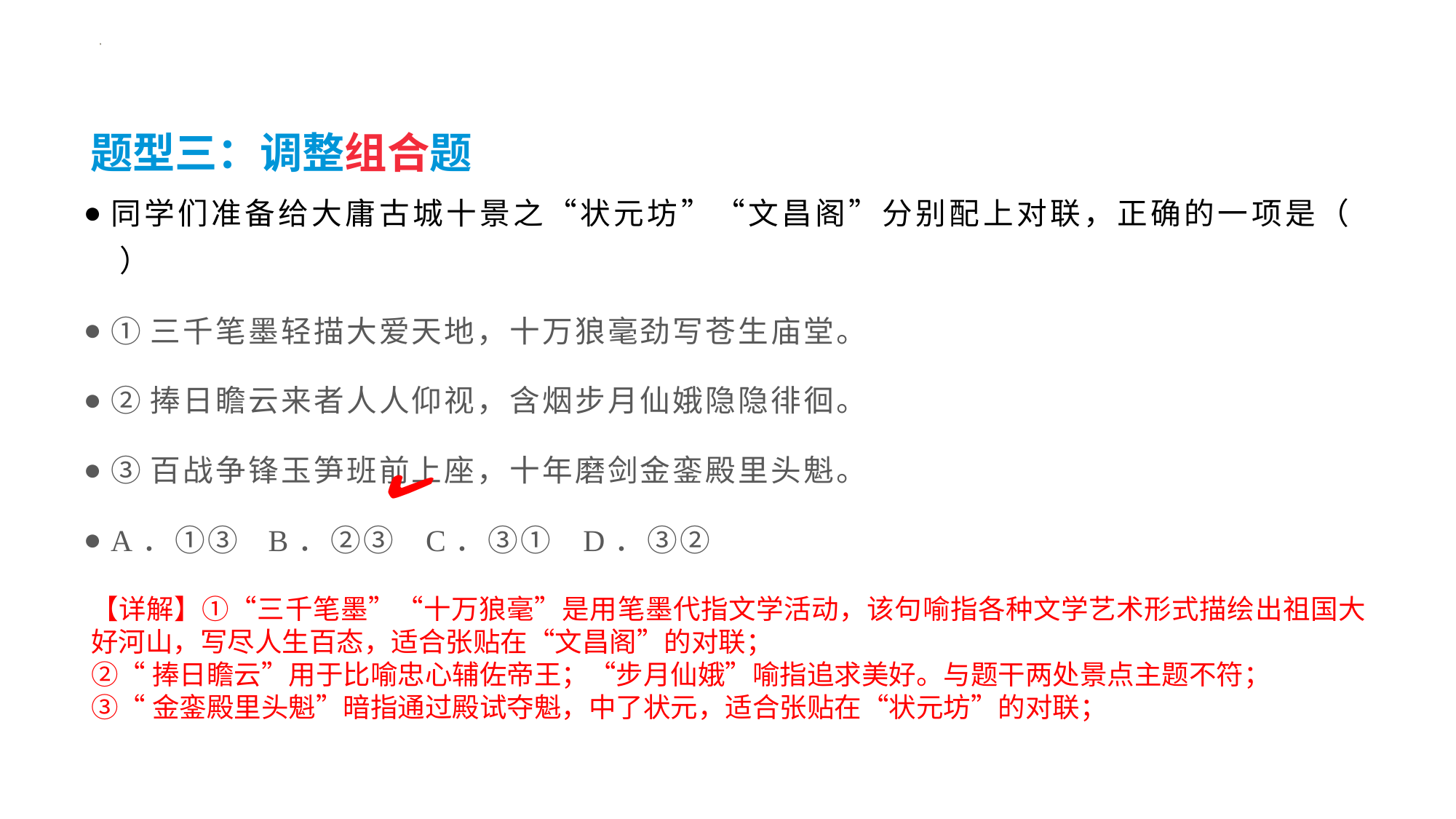

#
题型三：调整组合题
同学们准备给大庸古城十景之“状元坊”“文昌阁”分别配上对联，正确的一项是（   ）
①三千笔墨轻描大爱天地，十万狼毫劲写苍生庙堂。
②捧日瞻云来者人人仰视，含烟步月仙娥隐隐徘徊。
③百战争锋玉笋班前上座，十年磨剑金銮殿里头魁。
A．①③	B．②③	C．③①	D．③②
✔
【详解】①“三千笔墨”“十万狼毫”是用笔墨代指文学活动，该句喻指各种文学艺术形式描绘出祖国大好河山，写尽人生百态，适合张贴在“文昌阁”的对联；
②“捧日瞻云”用于比喻忠心辅佐帝王；“步月仙娥”喻指追求美好。与题干两处景点主题不符；
③“金銮殿里头魁”暗指通过殿试夺魁，中了状元，适合张贴在“状元坊”的对联；